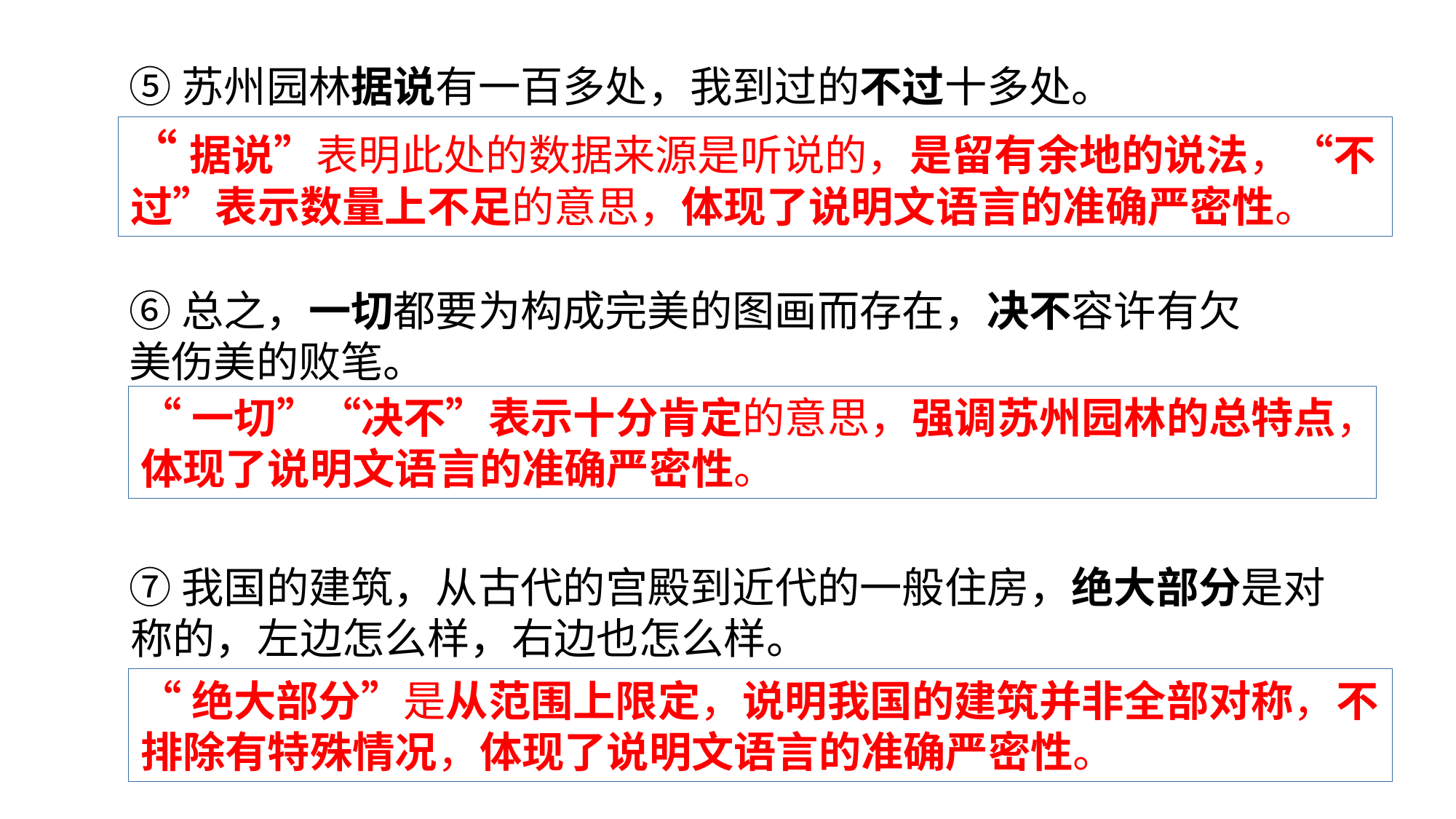

⑤苏州园林据说有一百多处，我到过的不过十多处。
“据说”表明此处的数据来源是听说的，是留有余地的说法，“不过”表示数量上不足的意思，体现了说明文语言的准确严密性。
⑥总之，一切都要为构成完美的图画而存在，决不容许有欠美伤美的败笔。
“一切”“决不”表示十分肯定的意思，强调苏州园林的总特点，体现了说明文语言的准确严密性。
⑦我国的建筑，从古代的宫殿到近代的一般住房，绝大部分是对称的，左边怎么样，右边也怎么样。
“绝大部分”是从范围上限定，说明我国的建筑并非全部对称，不排除有特殊情况，体现了说明文语言的准确严密性。